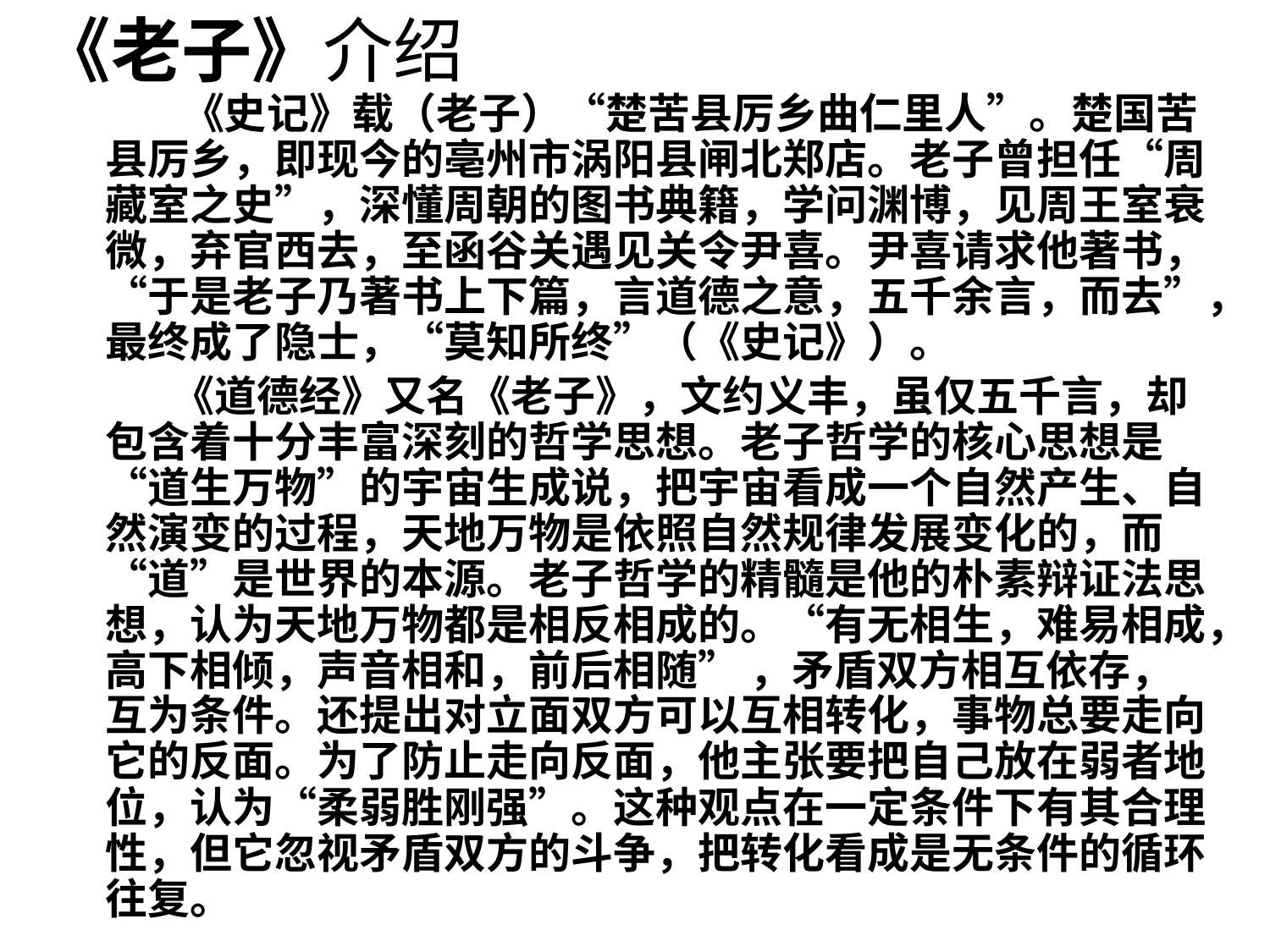

《老子》介绍
            《史记》载（老子）“楚苦县厉乡曲仁里人”。楚国苦县厉乡，即现今的亳州市涡阳县闸北郑店。老子曾担任“周藏室之史”，深懂周朝的图书典籍，学问渊博，见周王室衰微，弃官西去，至函谷关遇见关令尹喜。尹喜请求他著书，“于是老子乃著书上下篇，言道德之意，五千余言，而去”，最终成了隐士，“莫知所终”（《史记》）。
           《道德经》又名《老子》，文约义丰，虽仅五千言，却包含着十分丰富深刻的哲学思想。老子哲学的核心思想是“道生万物”的宇宙生成说，把宇宙看成一个自然产生、自然演变的过程，天地万物是依照自然规律发展变化的，而“道”是世界的本源。老子哲学的精髓是他的朴素辩证法思想，认为天地万物都是相反相成的。“有无相生，难易相成，高下相倾，声音相和，前后相随” ，矛盾双方相互依存，互为条件。还提出对立面双方可以互相转化，事物总要走向它的反面。为了防止走向反面，他主张要把自己放在弱者地位，认为“柔弱胜刚强”。这种观点在一定条件下有其合理性，但它忽视矛盾双方的斗争，把转化看成是无条件的循环往复。